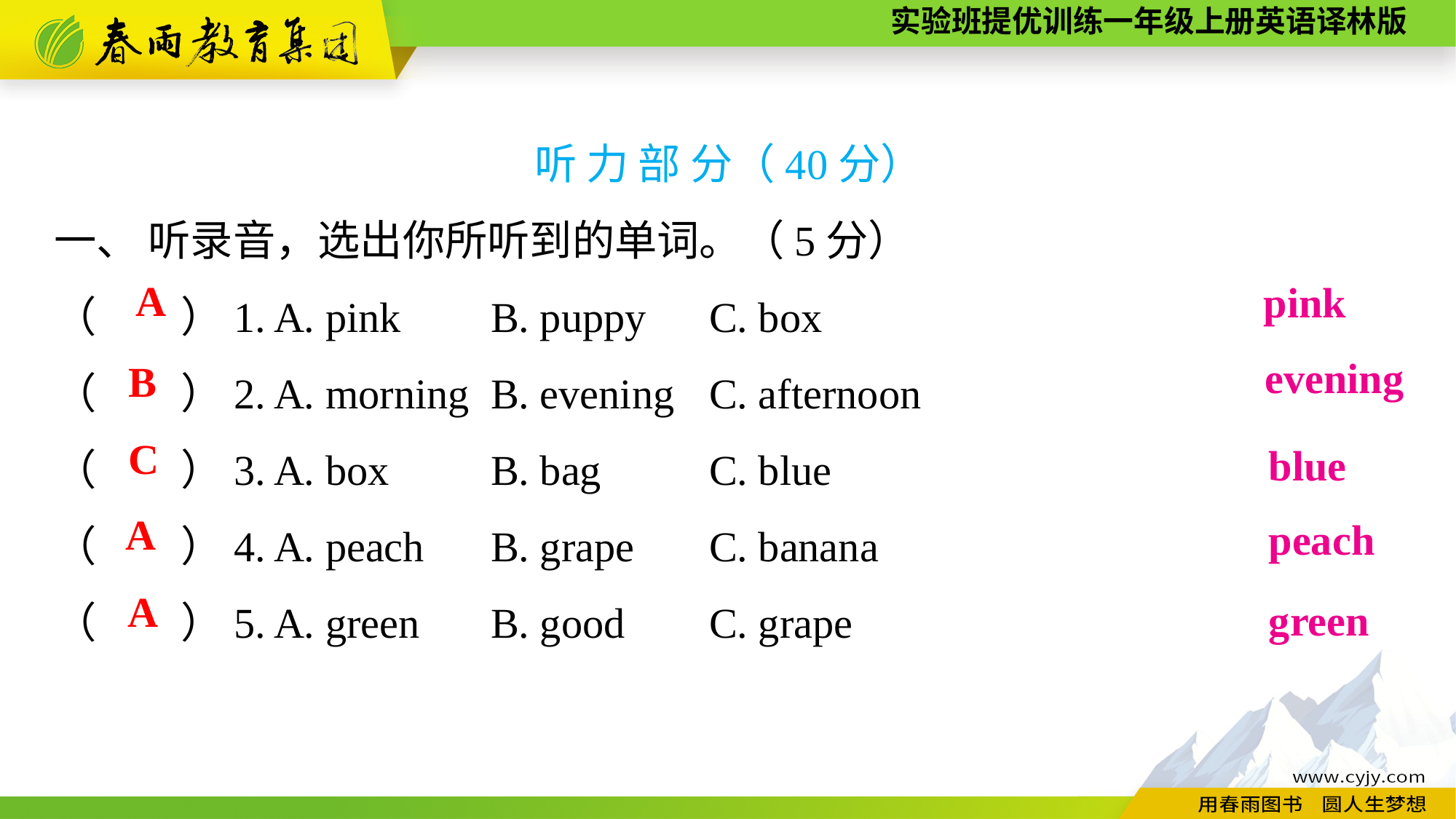

听 力 部 分（40分）
一、 听录音，选出你所听到的单词。（5分）
（　　）1. A. pink	B. puppy	C. box
（　　）2. A. morning	B. evening	C. afternoon
（　　）3. A. box	B. bag	C. blue
（　　）4. A. peach	B. grape	C. banana
（　　）5. A. green	B. good	C. grape
A
pink
evening
B
C
blue
A
peach
A
green